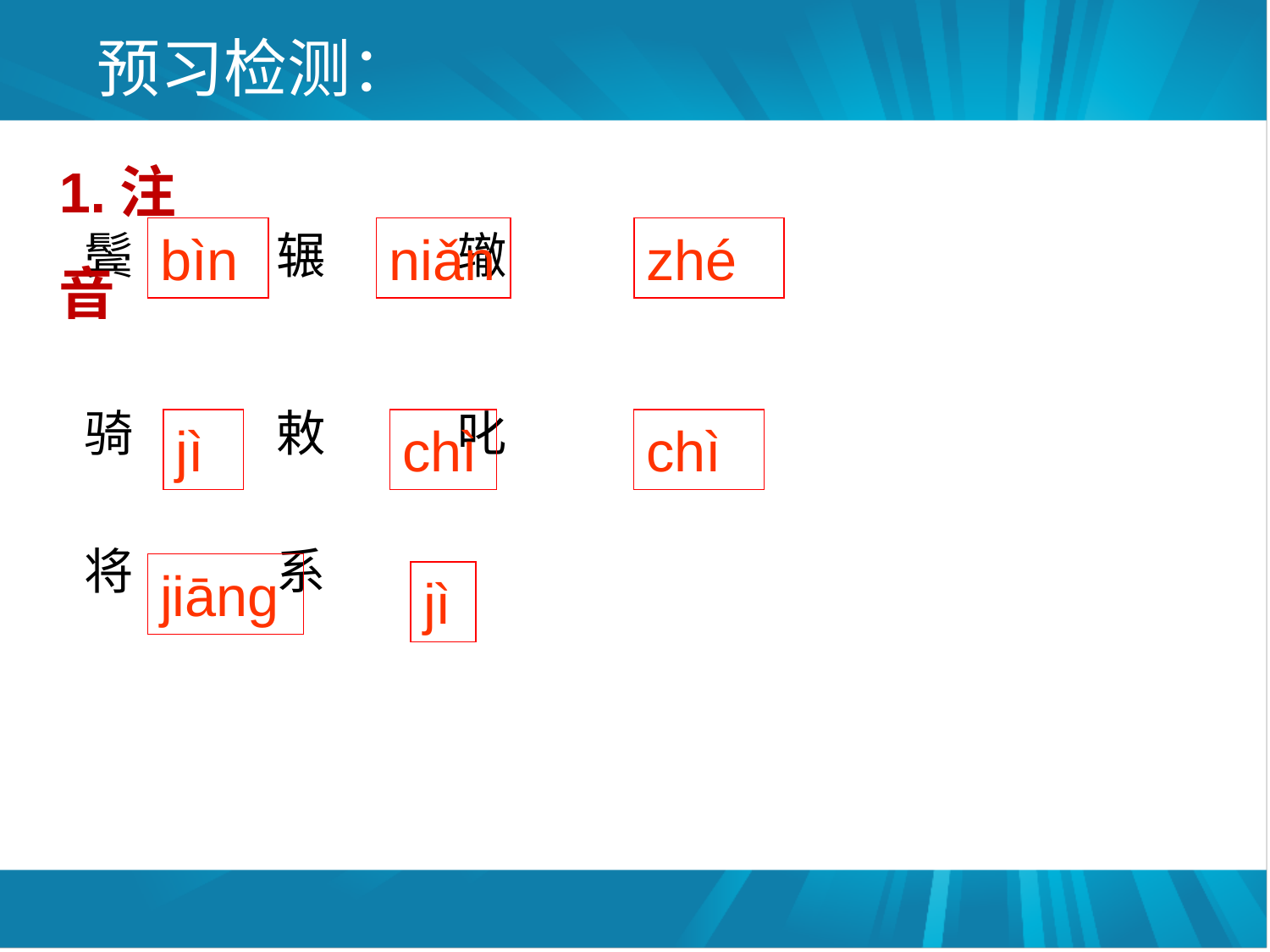

# 预习检测：
1.注音
鬓             辗            辙

骑             敕            叱

将             系
bìn
niǎn
zhé
jì
chì
chì
jiāng
jì